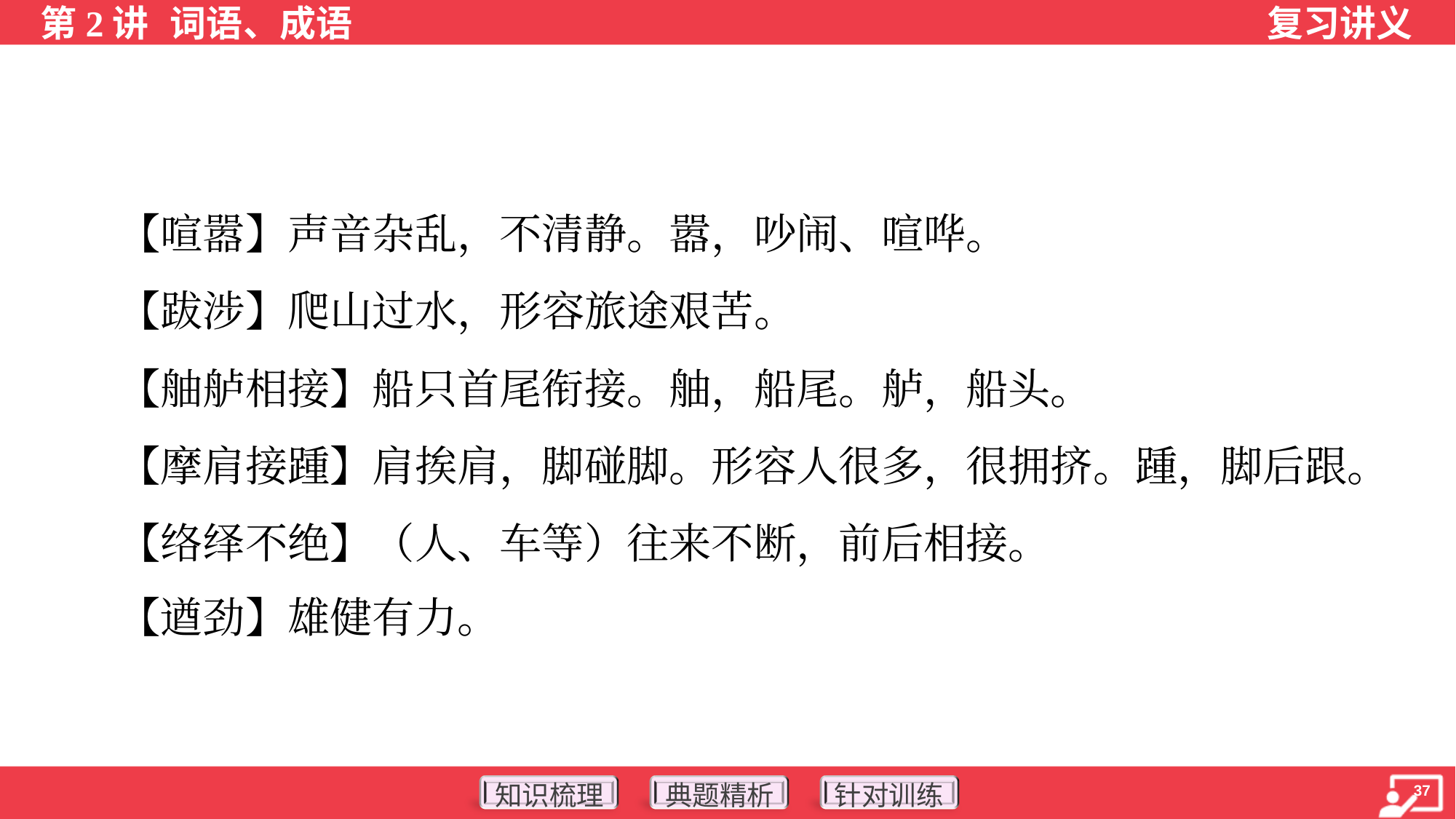

【喧嚣】声音杂乱，不清静。嚣，吵闹、喧哗。
    【跋涉】爬山过水，形容旅途艰苦。
    【舳舻相接】船只首尾衔接。舳，船尾。舻，船头。
    【摩肩接踵】肩挨肩，脚碰脚。形容人很多，很拥挤。踵，脚后跟。
    【络绎不绝】（人、车等）往来不断，前后相接。
    【遒劲】雄健有力。